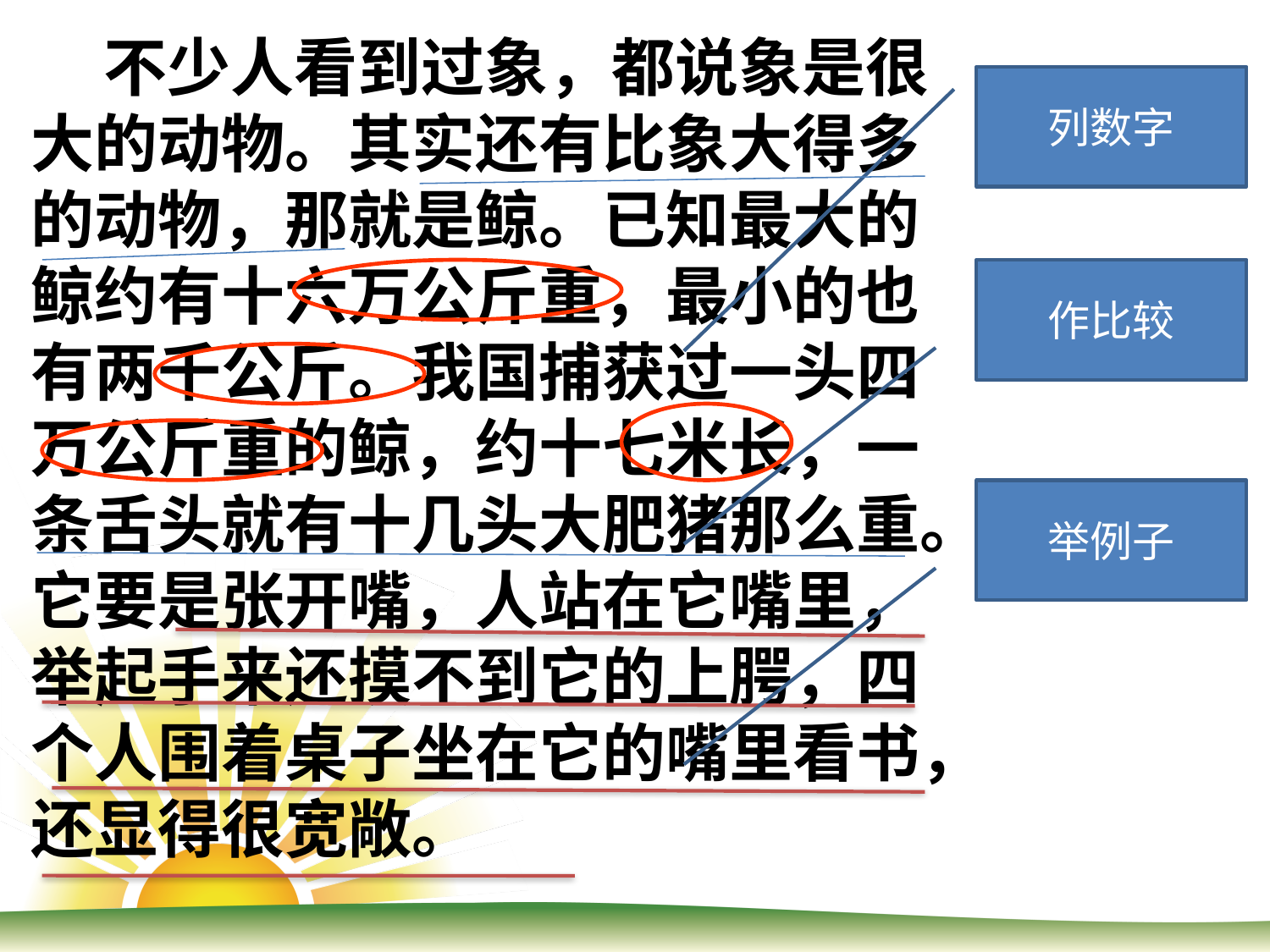

不少人看到过象，都说象是很大的动物。其实还有比象大得多的动物，那就是鲸。已知最大的鲸约有十六万公斤重，最小的也有两千公斤。我国捕获过一头四万公斤重的鲸，约十七米长，一条舌头就有十几头大肥猪那么重。它要是张开嘴，人站在它嘴里，举起手来还摸不到它的上腭，四个人围着桌子坐在它的嘴里看书，还显得很宽敞。
列数字

作比较
举例子